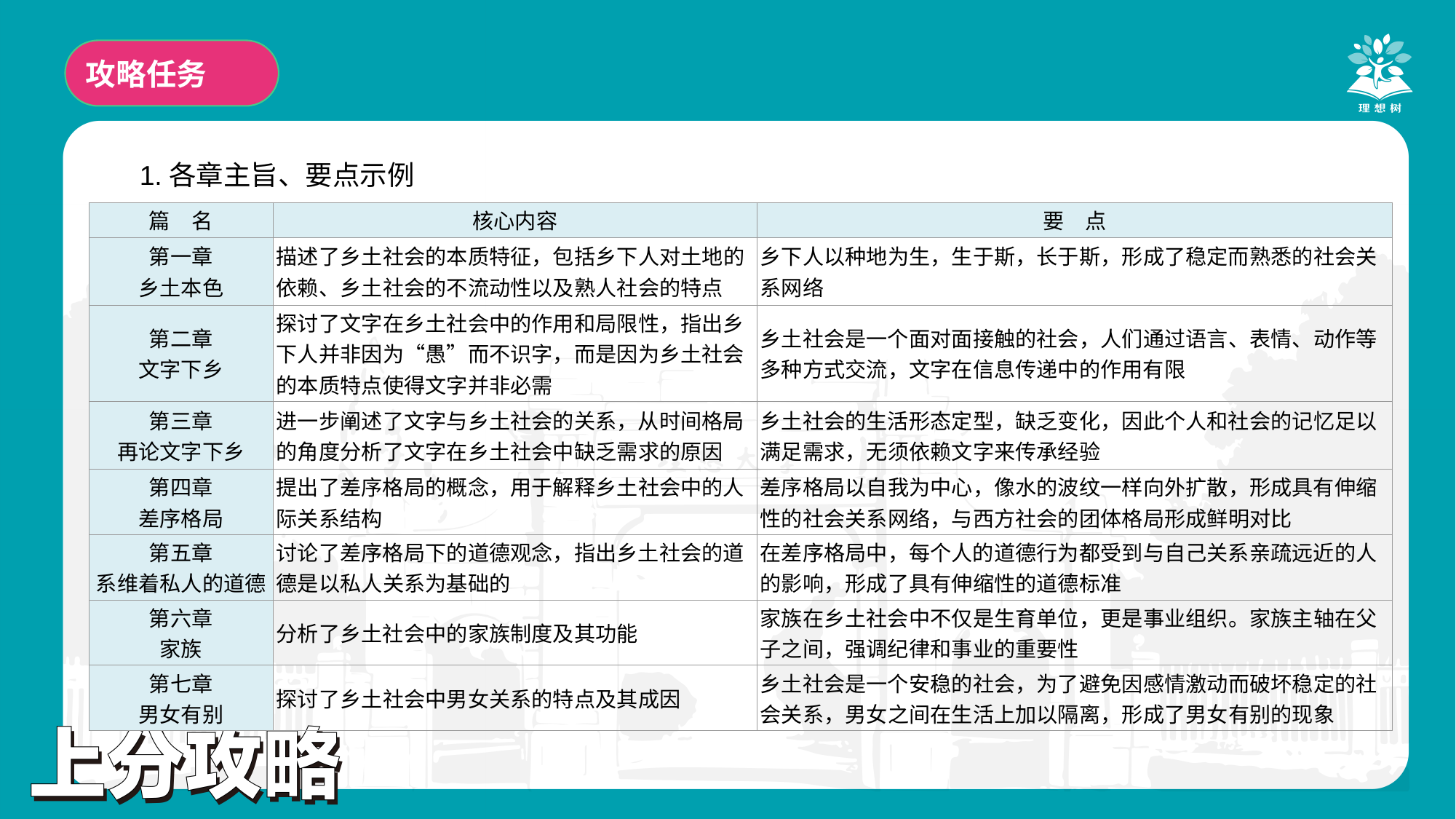

攻略任务
1.各章主旨、要点示例
| 篇　名 | 核心内容 | 要　点 |
| --- | --- | --- |
| 第一章 乡土本色 | 描述了乡土社会的本质特征，包括乡下人对土地的依赖、乡土社会的不流动性以及熟人社会的特点 | 乡下人以种地为生，生于斯，长于斯，形成了稳定而熟悉的社会关系网络 |
| 第二章 文字下乡 | 探讨了文字在乡土社会中的作用和局限性，指出乡下人并非因为“愚”而不识字，而是因为乡土社会的本质特点使得文字并非必需 | 乡土社会是一个面对面接触的社会，人们通过语言、表情、动作等多种方式交流，文字在信息传递中的作用有限 |
| 第三章 再论文字下乡 | 进一步阐述了文字与乡土社会的关系，从时间格局的角度分析了文字在乡土社会中缺乏需求的原因 | 乡土社会的生活形态定型，缺乏变化，因此个人和社会的记忆足以满足需求，无须依赖文字来传承经验 |
| 第四章 差序格局 | 提出了差序格局的概念，用于解释乡土社会中的人际关系结构 | 差序格局以自我为中心，像水的波纹一样向外扩散，形成具有伸缩性的社会关系网络，与西方社会的团体格局形成鲜明对比 |
| 第五章 系维着私人的道德 | 讨论了差序格局下的道德观念，指出乡土社会的道德是以私人关系为基础的 | 在差序格局中，每个人的道德行为都受到与自己关系亲疏远近的人的影响，形成了具有伸缩性的道德标准 |
| 第六章 家族 | 分析了乡土社会中的家族制度及其功能 | 家族在乡土社会中不仅是生育单位，更是事业组织。家族主轴在父子之间，强调纪律和事业的重要性 |
| 第七章 男女有别 | 探讨了乡土社会中男女关系的特点及其成因 | 乡土社会是一个安稳的社会，为了避免因感情激动而破坏稳定的社会关系，男女之间在生活上加以隔离，形成了男女有别的现象 |